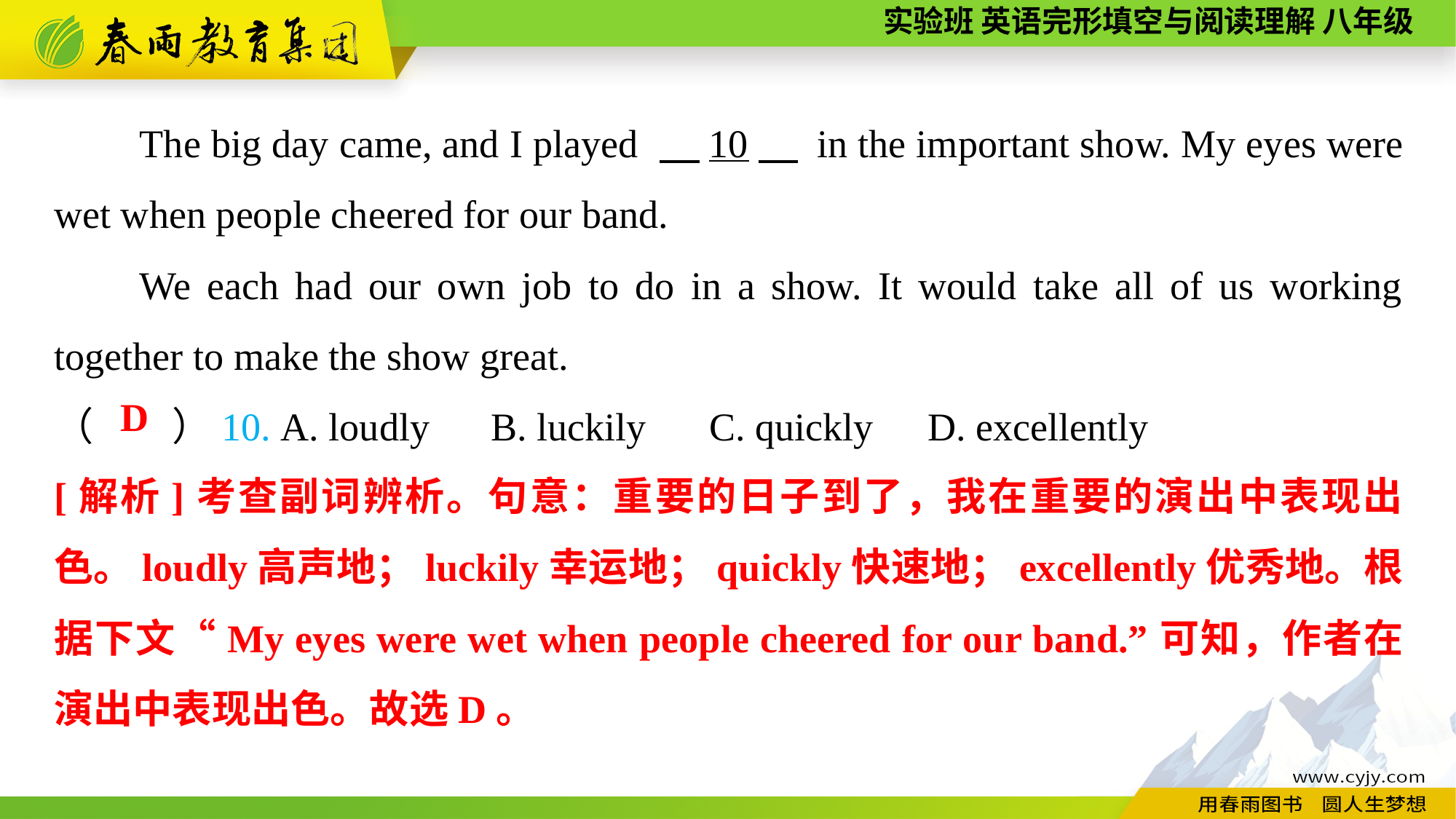

The big day came, and I played 　10　 in the important show. My eyes were wet when people cheered for our band.
We each had our own job to do in a show. It would take all of us working together to make the show great.
（　　）10. A. loudly	B. luckily	C. quickly	D. excellently
D
[解析]考查副词辨析。句意：重要的日子到了，我在重要的演出中表现出色。loudly高声地；luckily幸运地；quickly快速地；excellently优秀地。根据下文“My eyes were wet when people cheered for our band.”可知，作者在演出中表现出色。故选D。